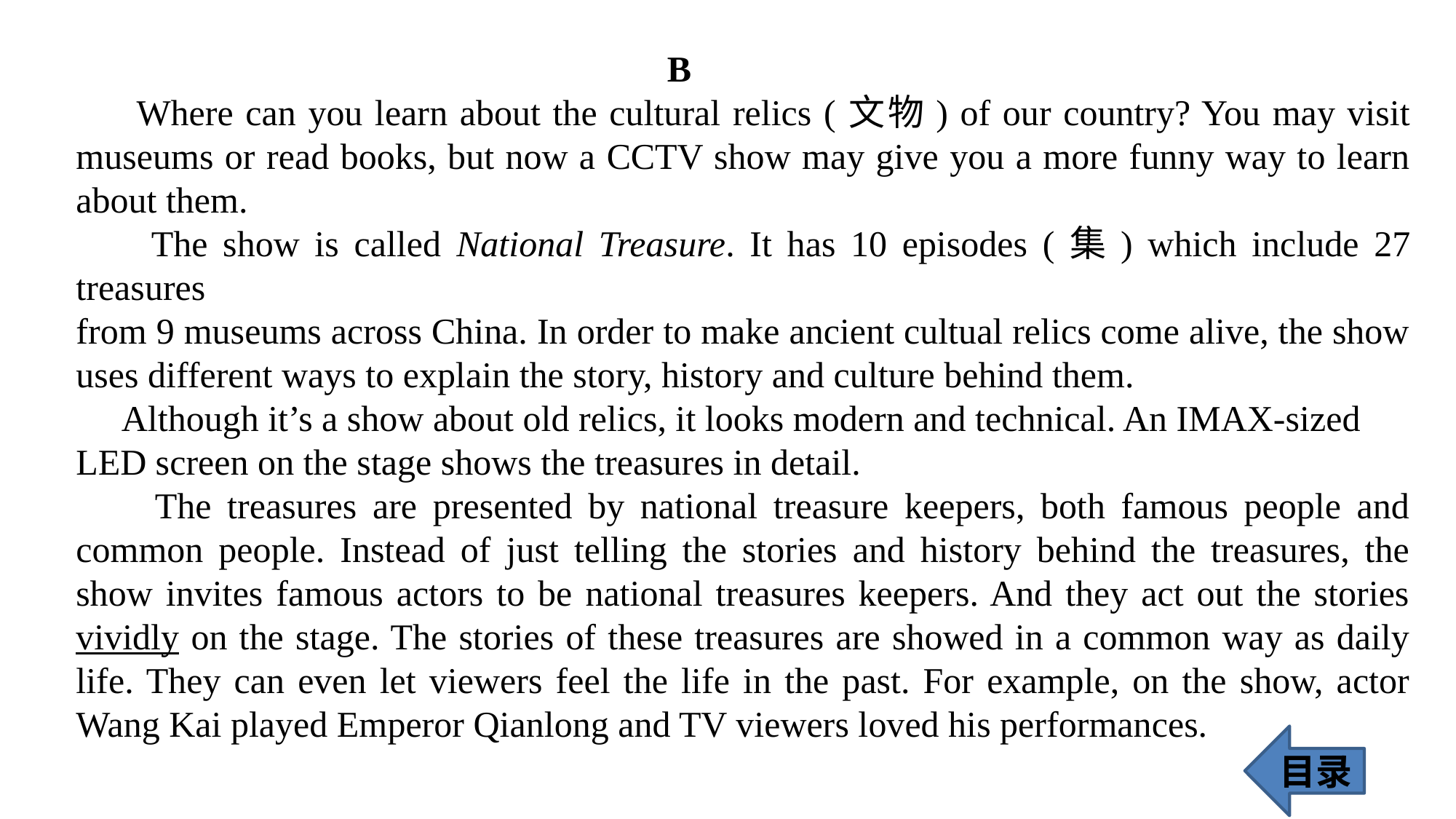

B
     Where can you learn about the cultural relics (文物) of our country? You may visit museums or read books, but now a CCTV show may give you a more funny way to learn about them.
     The show is called National Treasure. It has 10 episodes (集) which include 27 treasures
from 9 museums across China. In order to make ancient cultual relics come alive, the show
uses different ways to explain the story, history and culture behind them.
     Although it’s a show about old relics, it looks modern and technical. An IMAX-sized
LED screen on the stage shows the treasures in detail.
     The treasures are presented by national treasure keepers, both famous people and common people. Instead of just telling the stories and history behind the treasures, the show invites famous actors to be national treasures keepers. And they act out the stories vividly on the stage. The stories of these treasures are showed in a common way as daily life. They can even let viewers feel the life in the past. For example, on the show, actor Wang Kai played Emperor Qianlong and TV viewers loved his performances.
目录
37